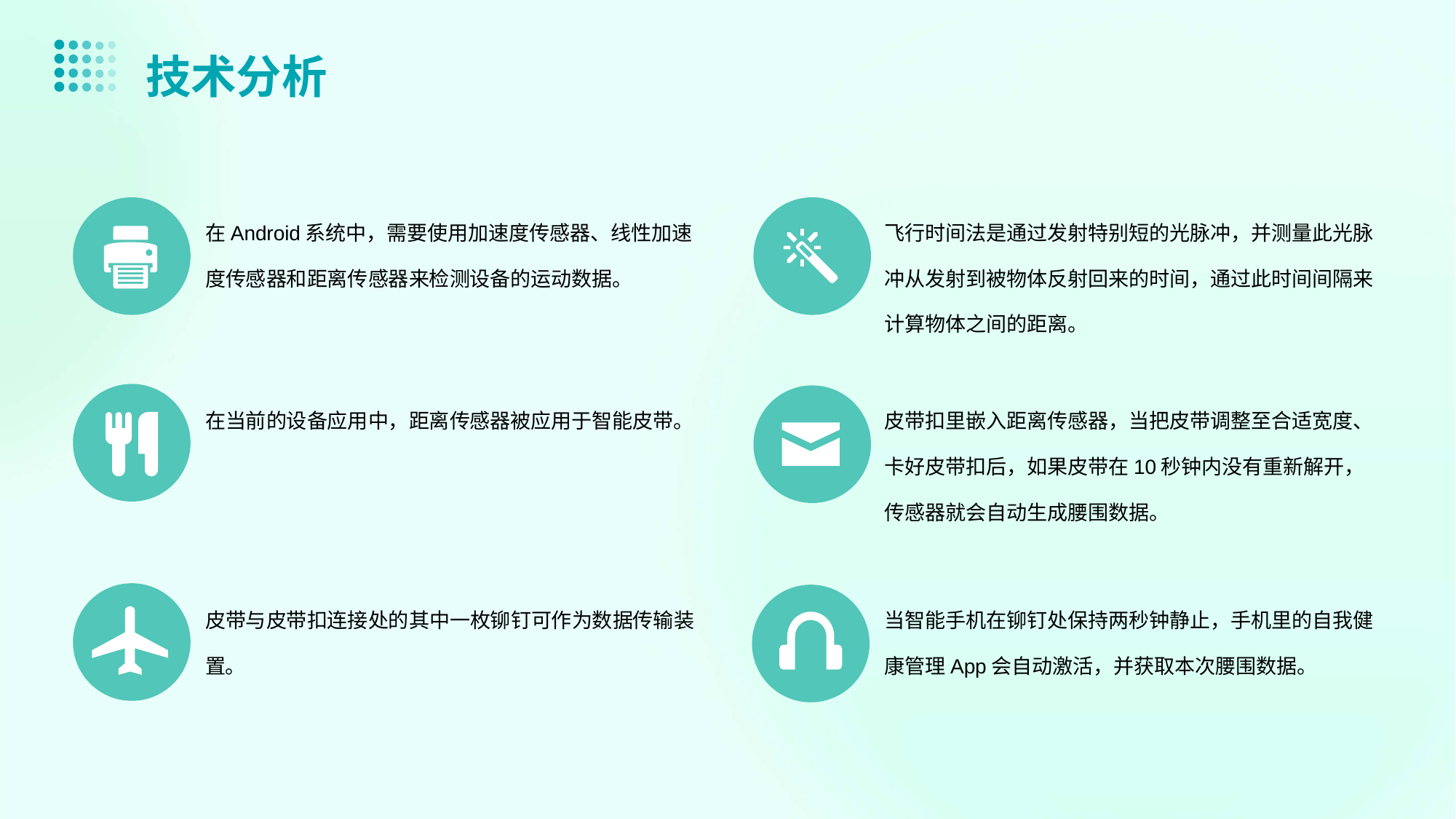

技术分析

在Android系统中，需要使用加速度传感器、线性加速度传感器和距离传感器来检测设备的运动数据。
飞行时间法是通过发射特别短的光脉冲，并测量此光脉冲从发射到被物体反射回来的时间，通过此时间间隔来计算物体之间的距离。

在当前的设备应用中，距离传感器被应用于智能皮带。
皮带扣里嵌入距离传感器，当把皮带调整至合适宽度、卡好皮带扣后，如果皮带在10秒钟内没有重新解开，传感器就会自动生成腰围数据。

皮带与皮带扣连接处的其中一枚铆钉可作为数据传输装置。
当智能手机在铆钉处保持两秒钟静止，手机里的自我健康管理App会自动激活，并获取本次腰围数据。